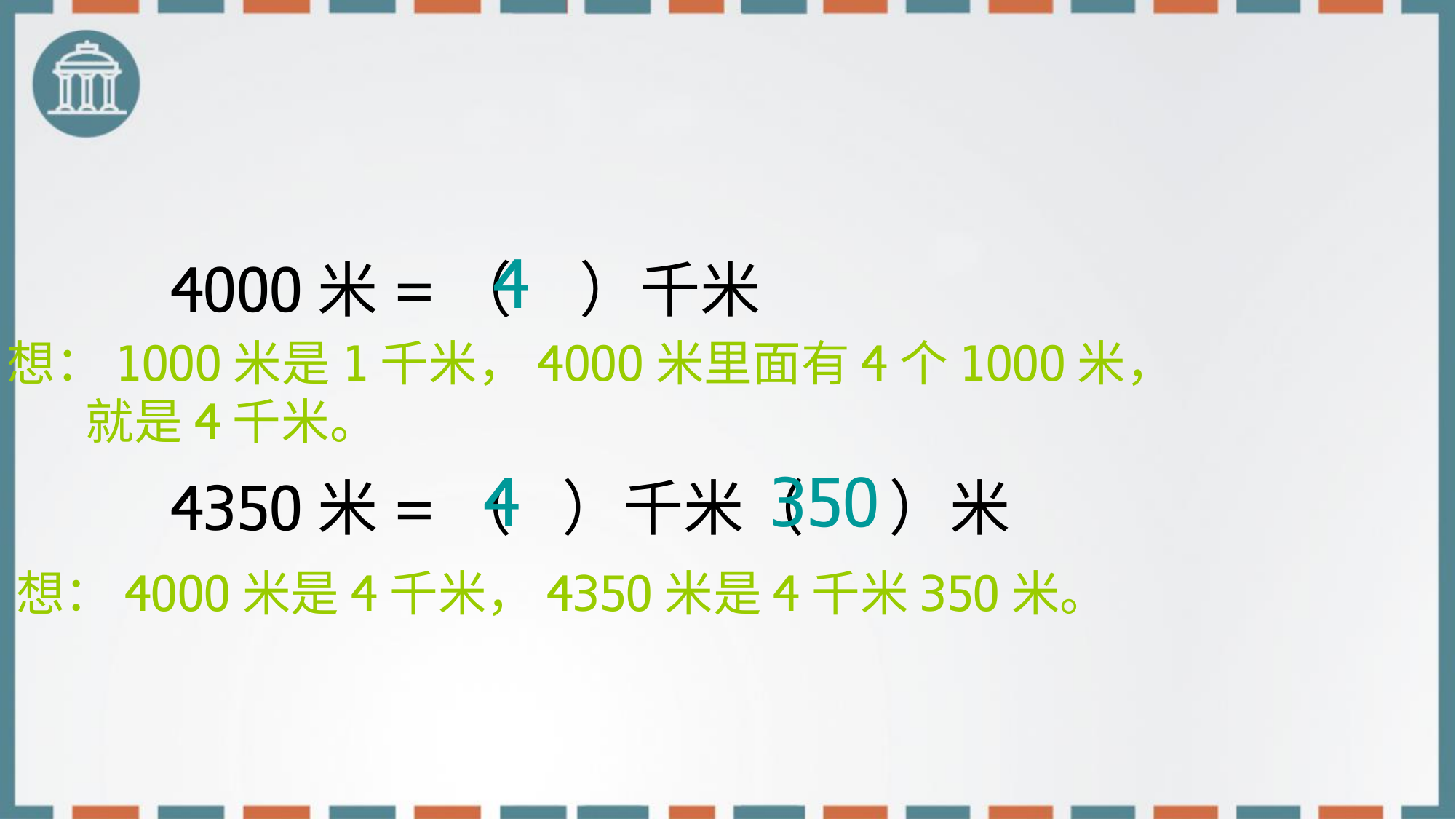

4
4000米=（    ）千米

4350米=（   ）千米（     ）米

想：1000米是1千米，4000米里面有4个1000米，
     就是4千米。
4            350
想：4000米是4千米，4350米是4千米350米。